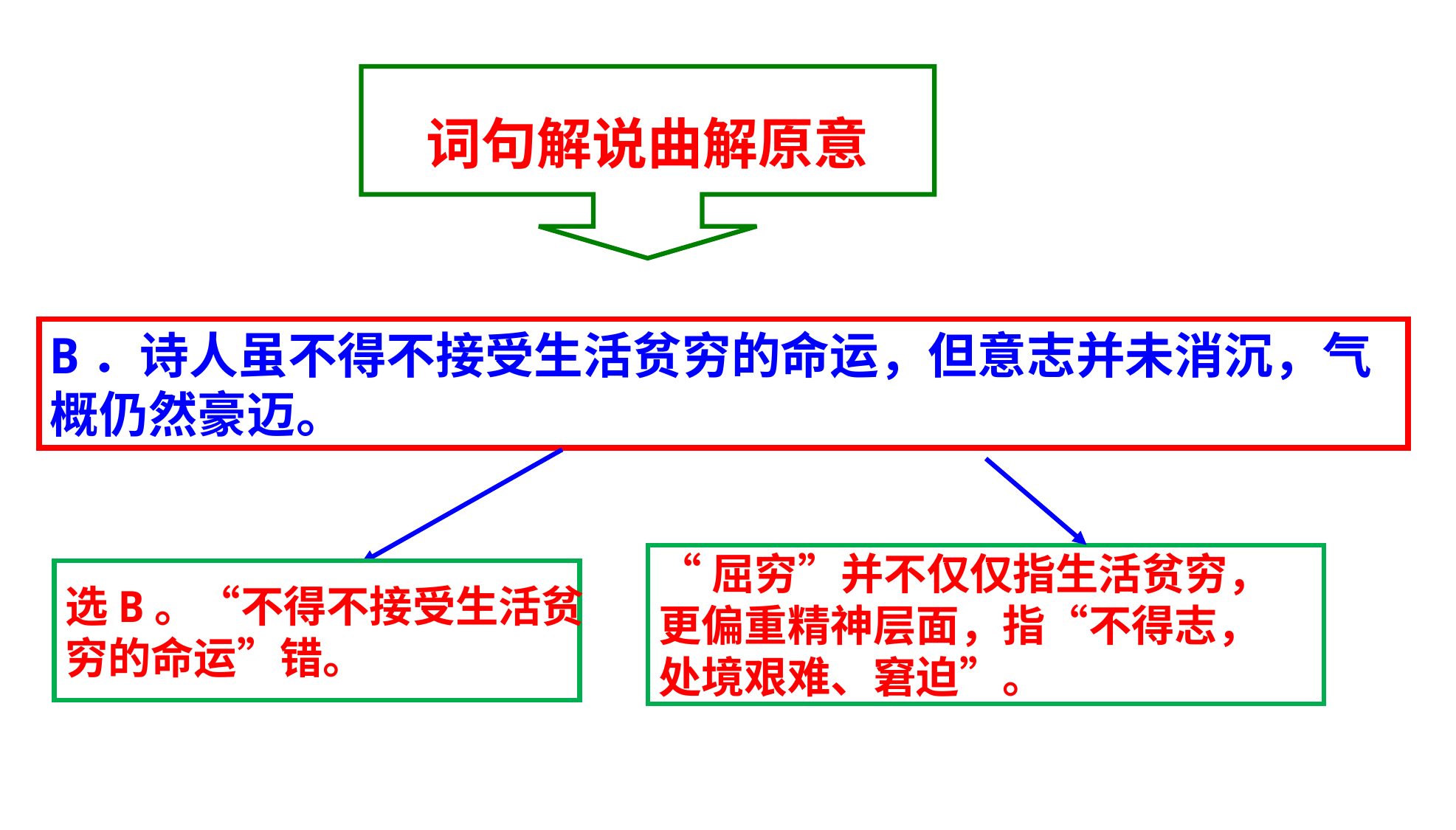

词句解说曲解原意
B．诗人虽不得不接受生活贫穷的命运，但意志并未消沉，气概仍然豪迈。

“屈穷”并不仅仅指生活贫穷，
更偏重精神层面，指“不得志，
处境艰难、窘迫”。
选B。“不得不接受生活贫
穷的命运”错。